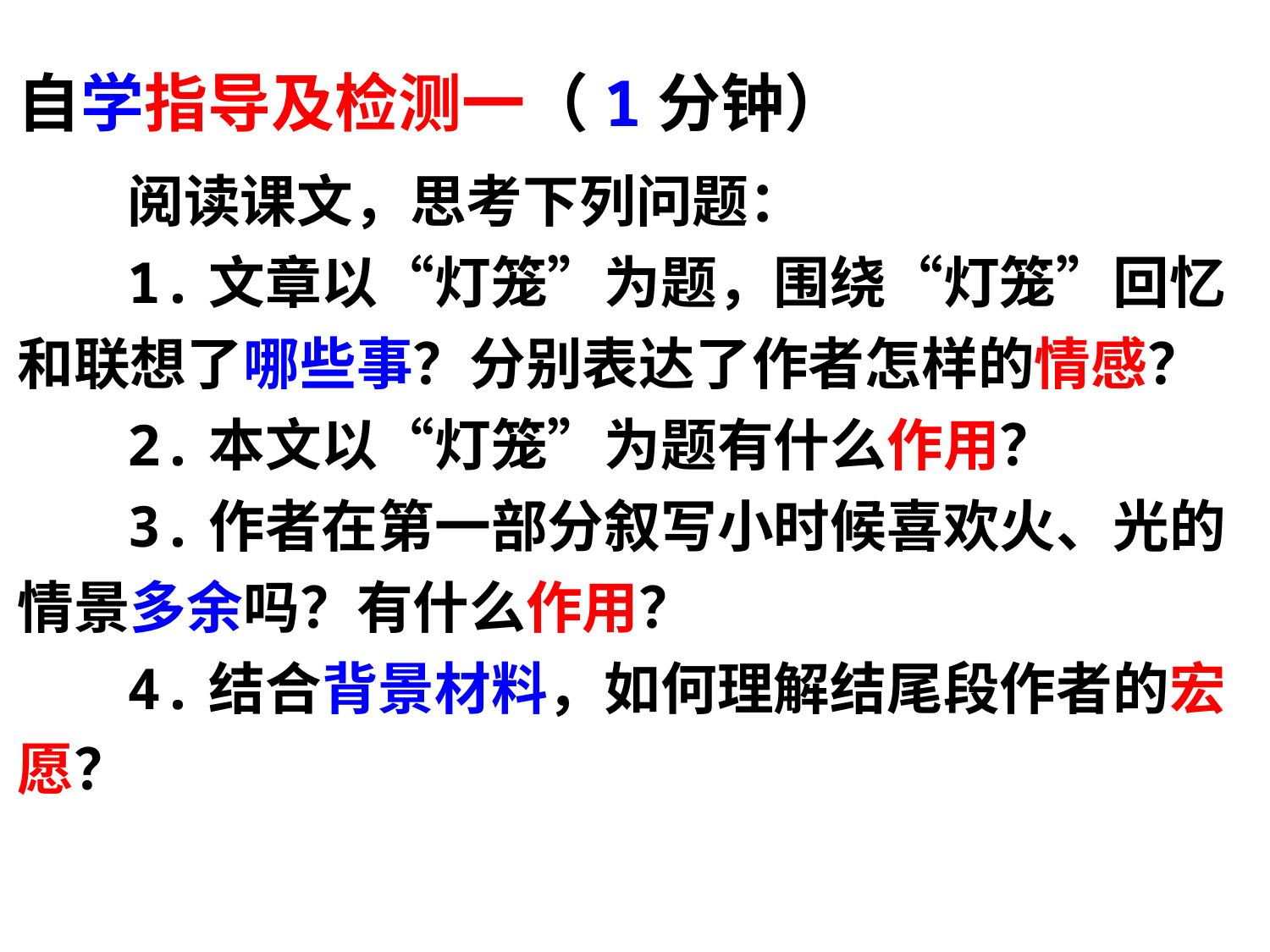

自学指导及检测一（1分钟）
阅读课文，思考下列问题：
1.文章以“灯笼”为题，围绕“灯笼”回忆和联想了哪些事？分别表达了作者怎样的情感？
2.本文以“灯笼”为题有什么作用？
3.作者在第一部分叙写小时候喜欢火、光的情景多余吗？有什么作用？
4.结合背景材料，如何理解结尾段作者的宏愿？